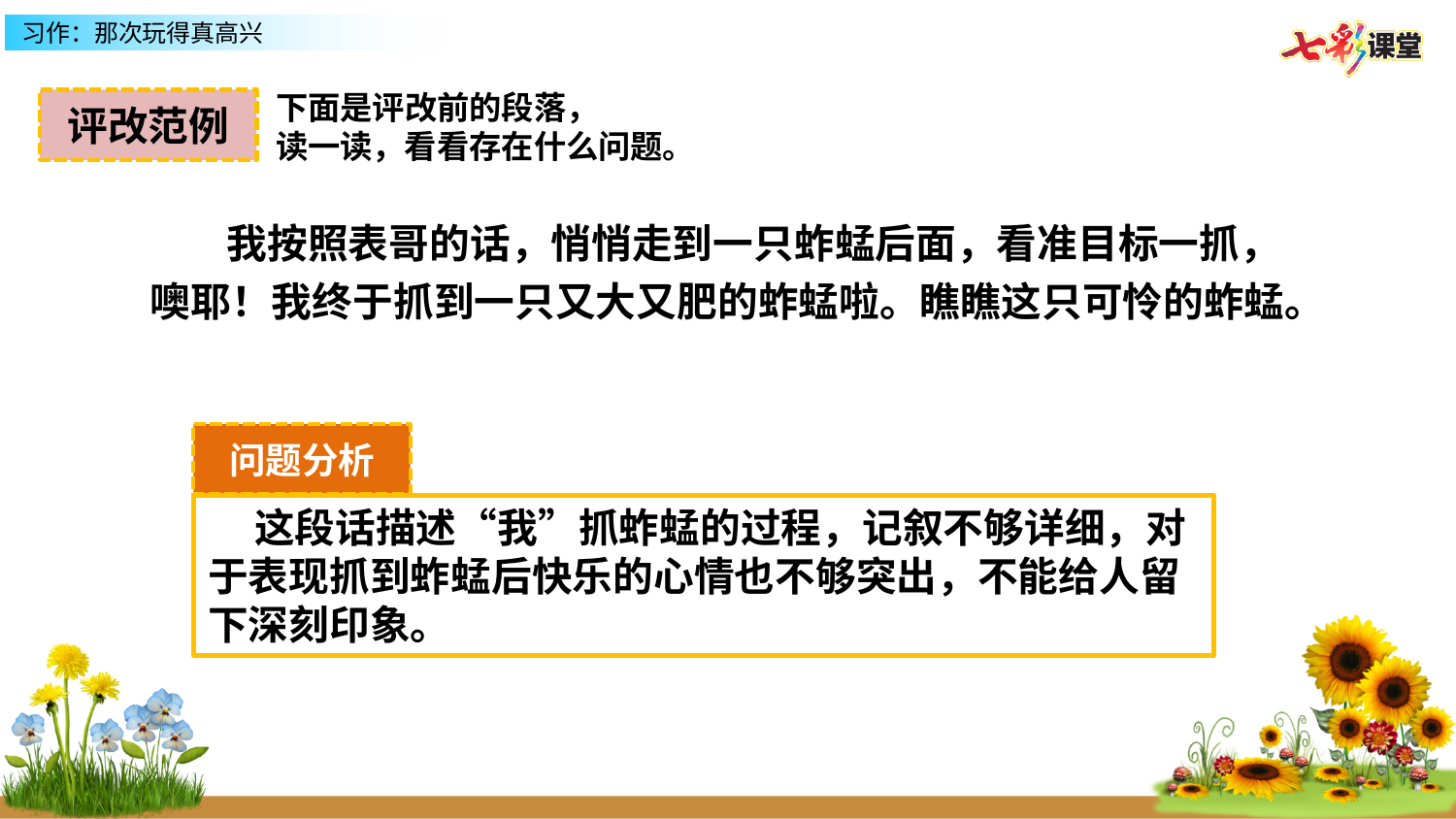

下面是评改前的段落，
读一读，看看存在什么问题。
评改范例
  我按照表哥的话，悄悄走到一只蚱蜢后面，看准目标一抓，噢耶！我终于抓到一只又大又肥的蚱蜢啦。瞧瞧这只可怜的蚱蜢。

问题分析
    这段话描述“我”抓蚱蜢的过程，记叙不够详细，对于表现抓到蚱蜢后快乐的心情也不够突出，不能给人留下深刻印象。